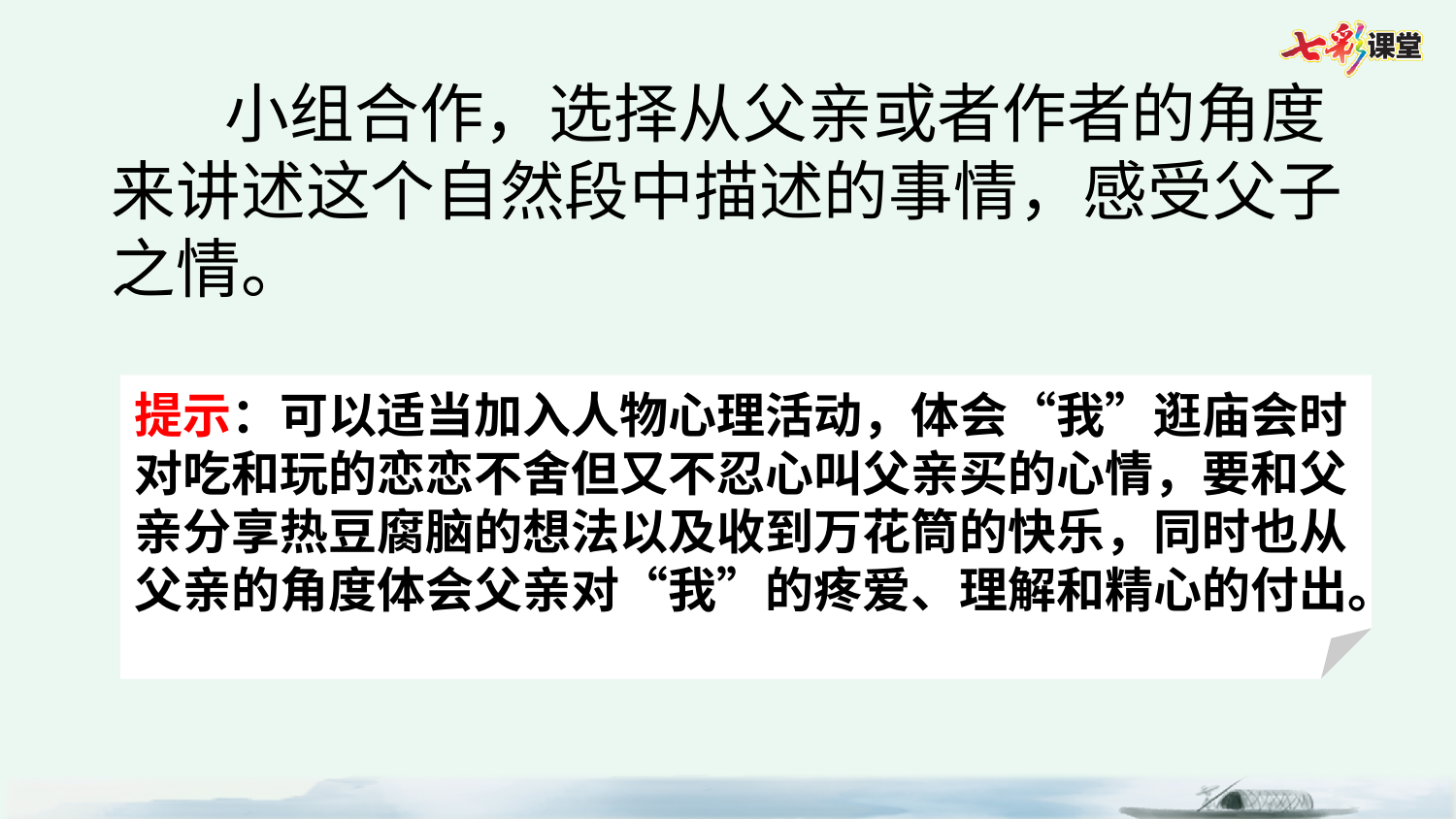

小组合作，选择从父亲或者作者的角度来讲述这个自然段中描述的事情，感受父子之情。
提示：可以适当加入人物心理活动，体会“我”逛庙会时对吃和玩的恋恋不舍但又不忍心叫父亲买的心情，要和父亲分享热豆腐脑的想法以及收到万花筒的快乐，同时也从父亲的角度体会父亲对“我”的疼爱、理解和精心的付出。